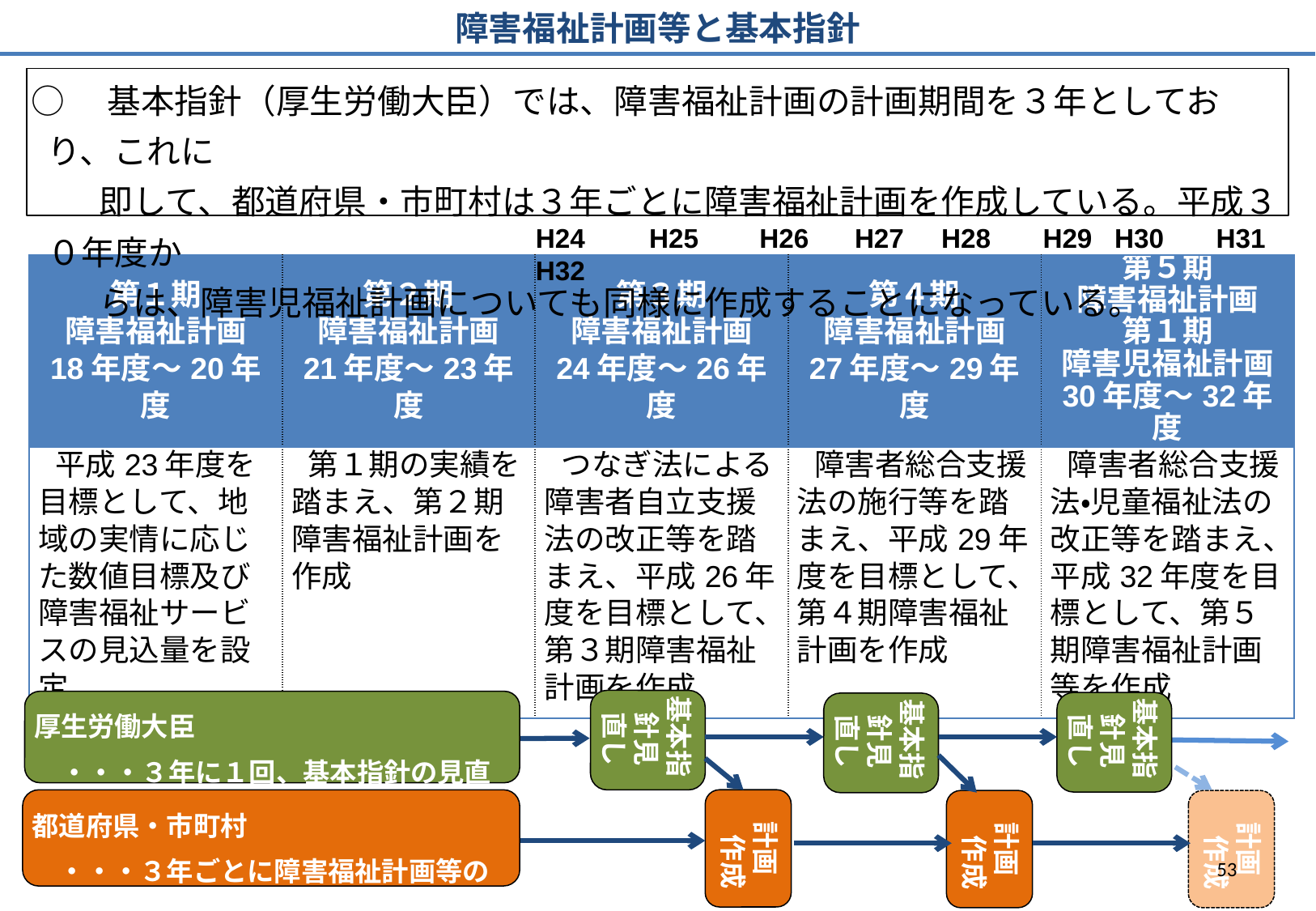

障害福祉計画等と基本指針
○　基本指針（厚生労働大臣）では、障害福祉計画の計画期間を３年としており、これに
　　即して、都道府県・市町村は３年ごとに障害福祉計画を作成している。平成３０年度か
　　らは、障害児福祉計画についても同様に作成することになっている。
H24　    H25  　 H26　 H27     H28       H29   H30       H31     H32
| 第１期 障害福祉計画 18年度～20年度 | 第２期 障害福祉計画 21年度～23年度 | 第３期 障害福祉計画 24年度～26年度 | 第４期 障害福祉計画 27年度～29年度 | 第５期 障害福祉計画 第１期 障害児福祉計画 30年度～32年度 |
| --- | --- | --- | --- | --- |
| 平成23年度を目標として、地域の実情に応じた数値目標及び障害福祉サービスの見込量を設定 | 第１期の実績を踏まえ、第２期障害福祉計画を作成 | つなぎ法による障害者自立支援法の改正等を踏まえ、平成26年度を目標として、第３期障害福祉計画を作成 | 障害者総合支援法の施行等を踏まえ、平成29年度を目標として、第４期障害福祉計画を作成 | 障害者総合支援法・児童福祉法の改正等を踏まえ、平成32年度を目標として、第５期障害福祉計画等を作成 |
基本指針見直し
厚生労働大臣
　・・・３年に１回、基本指針の見直し
基本指針見直し
基本指針見直し
計画
　作成
都道府県・市町村
　・・・３年ごとに障害福祉計画等の作成
計画
　作成
計画
　作成
53